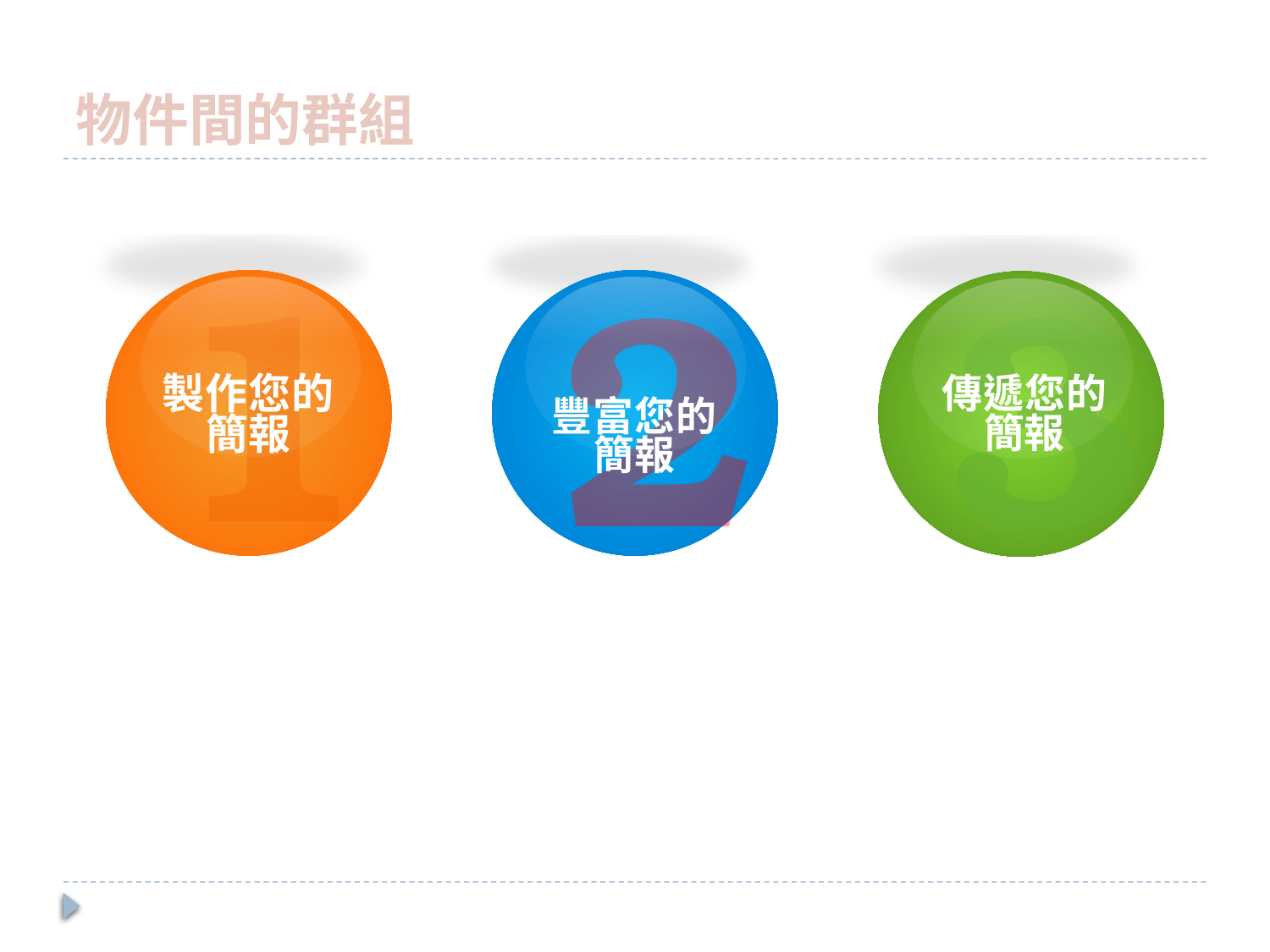

# 物件間的群組
1

製作您的
簡報
3

傳遞您的
簡報
2

豐富您的
簡報